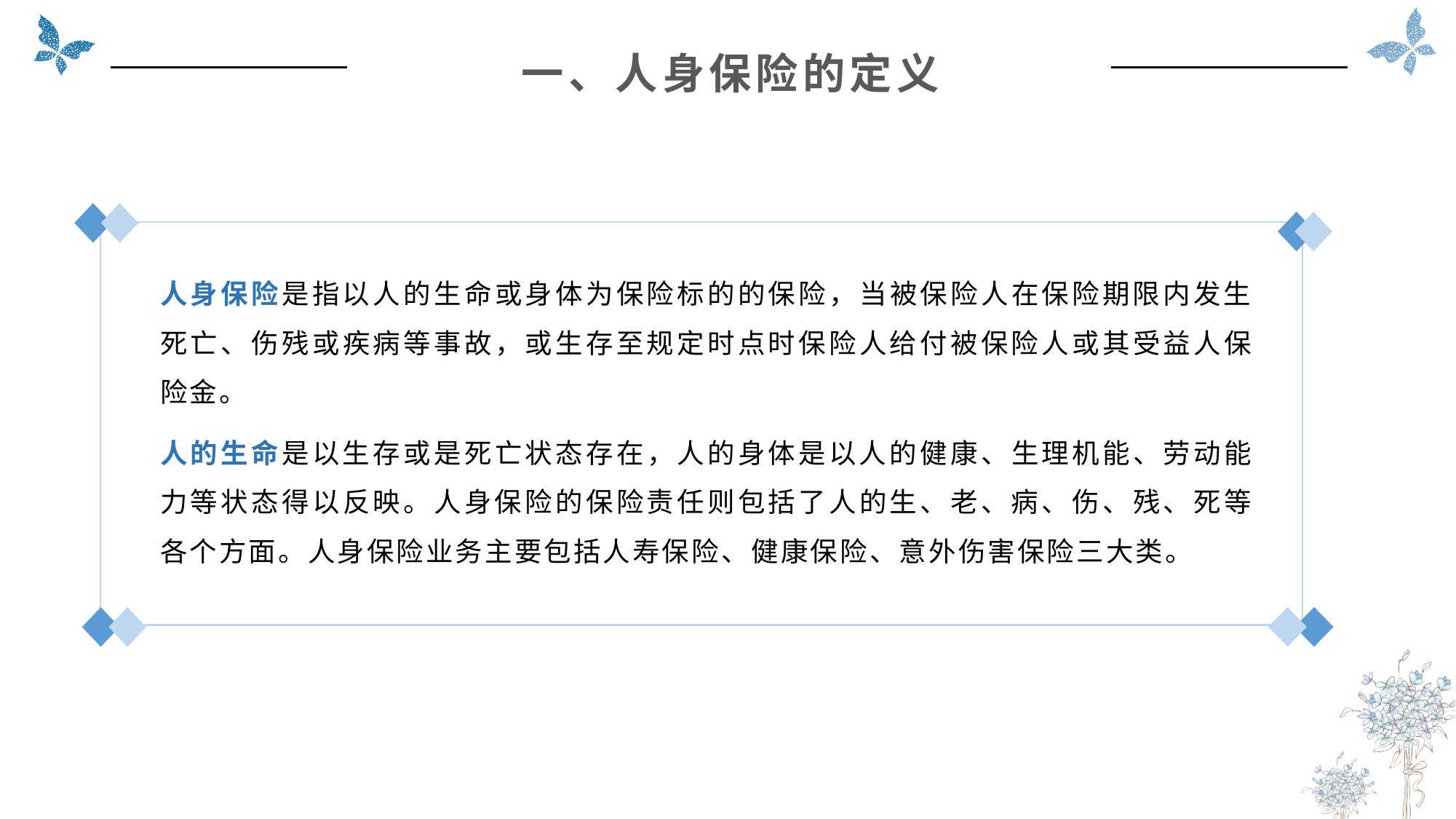

一、人身保险的定义

人身保险是指以人的生命或身体为保险标的的保险，当被保险人在保险期限内发生死亡、伤残或疾病等事故，或生存至规定时点时保险人给付被保险人或其受益人保险金。
人的生命是以生存或是死亡状态存在，人的身体是以人的健康、生理机能、劳动能力等状态得以反映。人身保险的保险责任则包括了人的生、老、病、伤、残、死等各个方面。人身保险业务主要包括人寿保险、健康保险、意外伤害保险三大类。